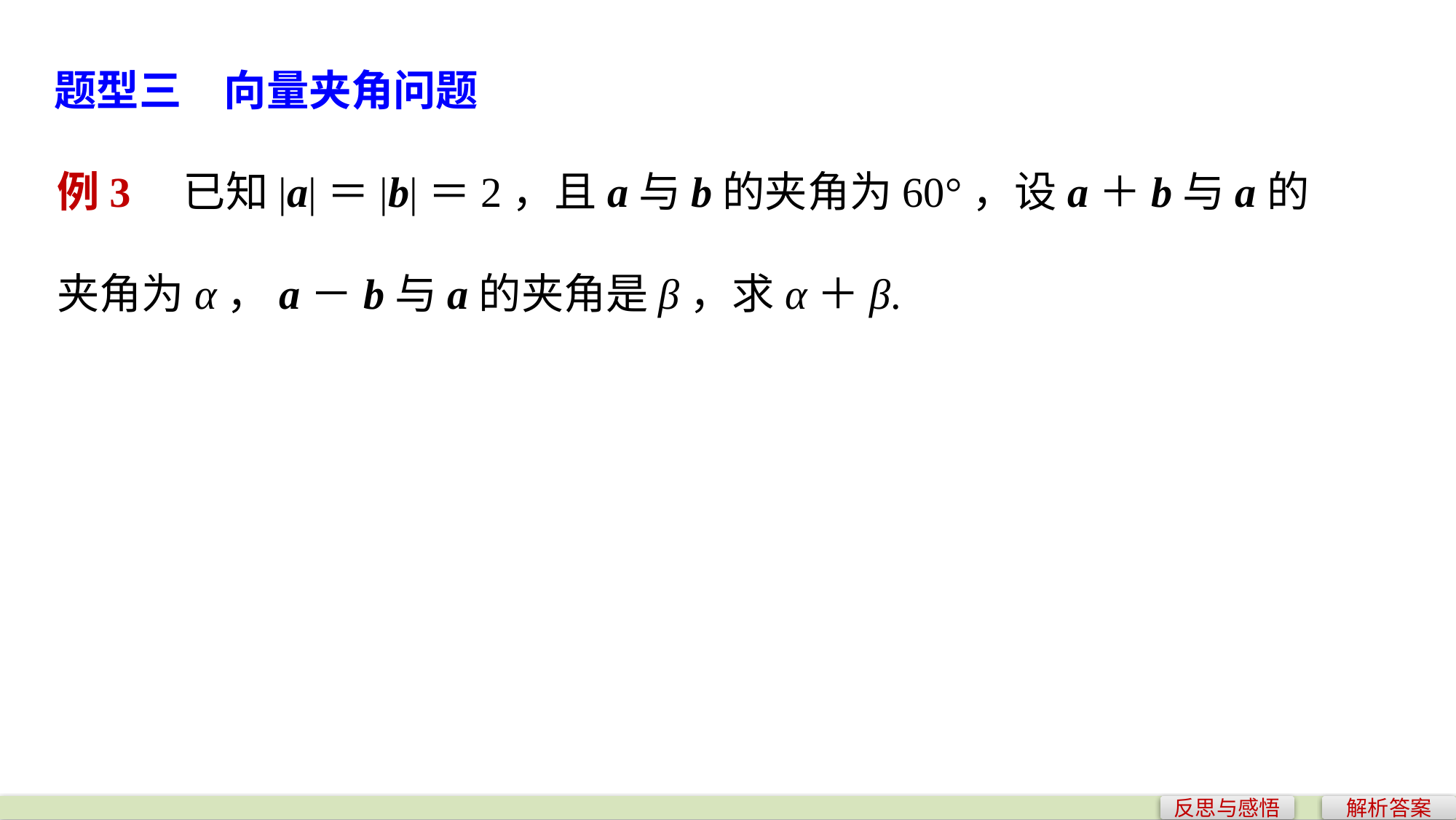

题型三　向量夹角问题
例3　已知|a|＝|b|＝2，且a与b的夹角为60°，设a＋b与a的夹角为α，a－b与a的夹角是β，求α＋β.
反思与感悟
解析答案